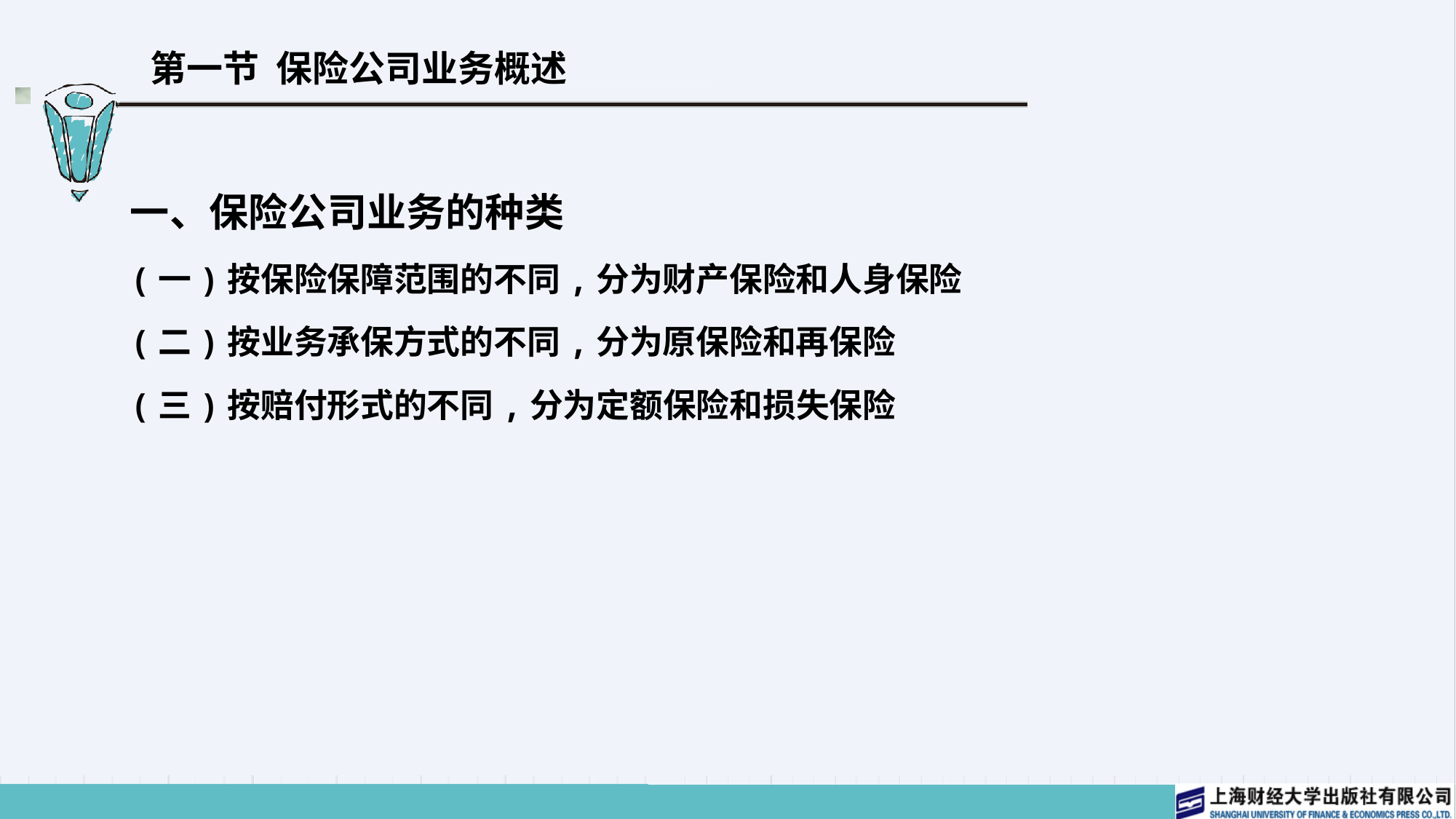

# 第一节  保险公司业务概述
一、保险公司业务的种类
(一)按保险保障范围的不同,分为财产保险和人身保险
(二)按业务承保方式的不同,分为原保险和再保险
(三)按赔付形式的不同,分为定额保险和损失保险